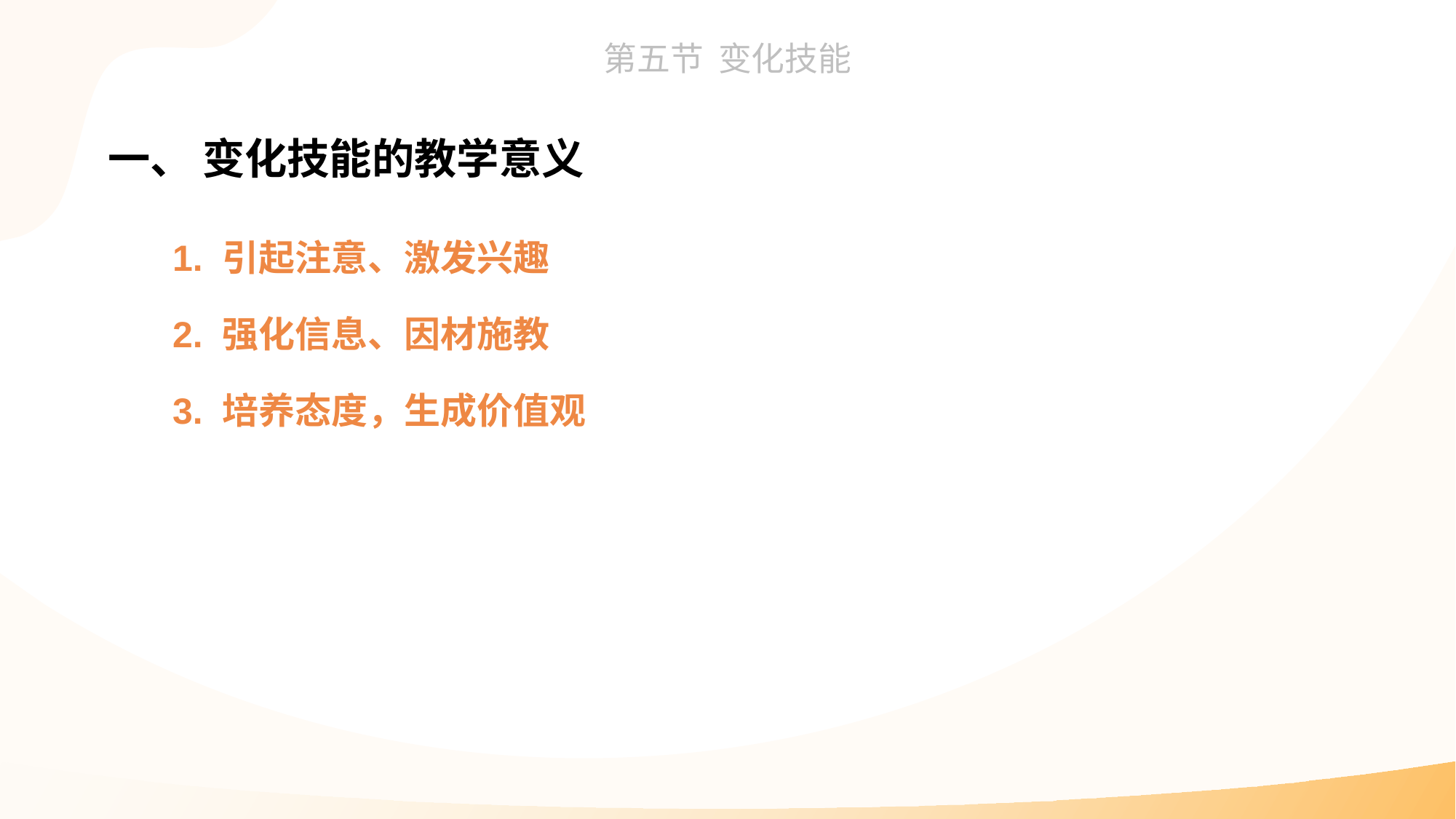

一、 变化技能的教学意义
1. 引起注意、激发兴趣
2. 强化信息、因材施教
3. 培养态度，生成价值观